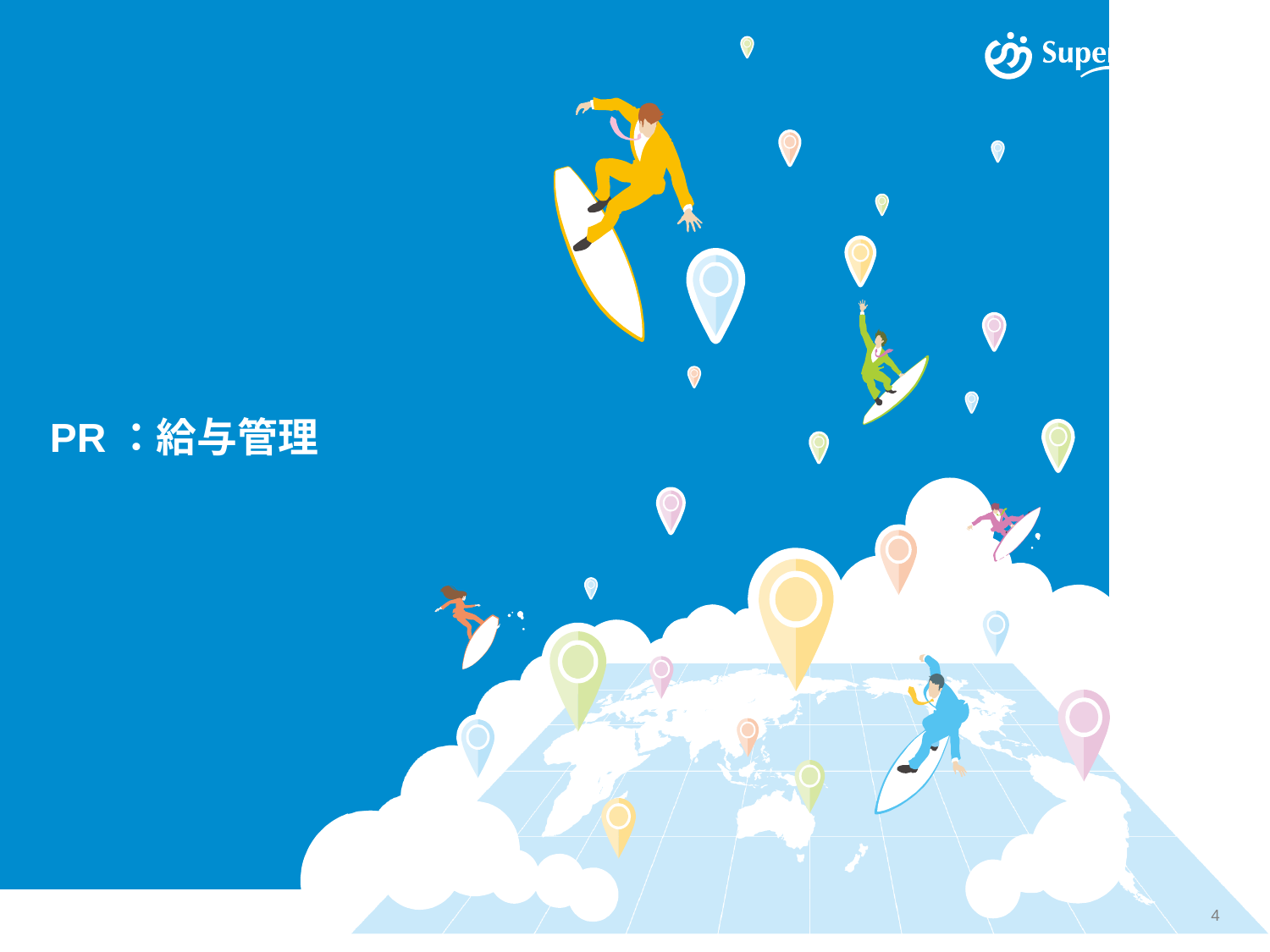

# PR：給与管理
©  SuperStream Inc. All rights reserved.
4